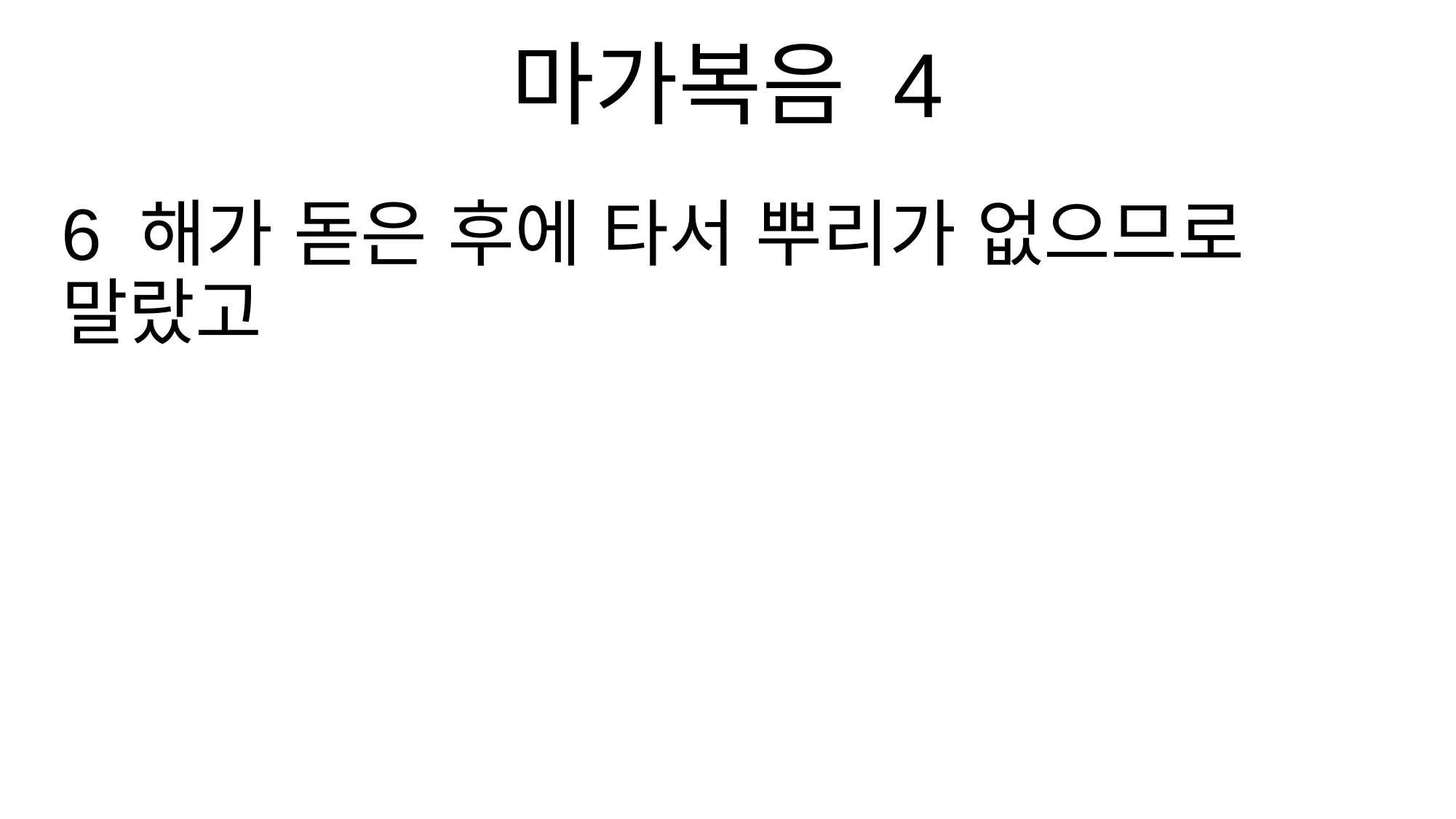

마가복음 4
6 해가 돋은 후에 타서 뿌리가 없으므로 말랐고